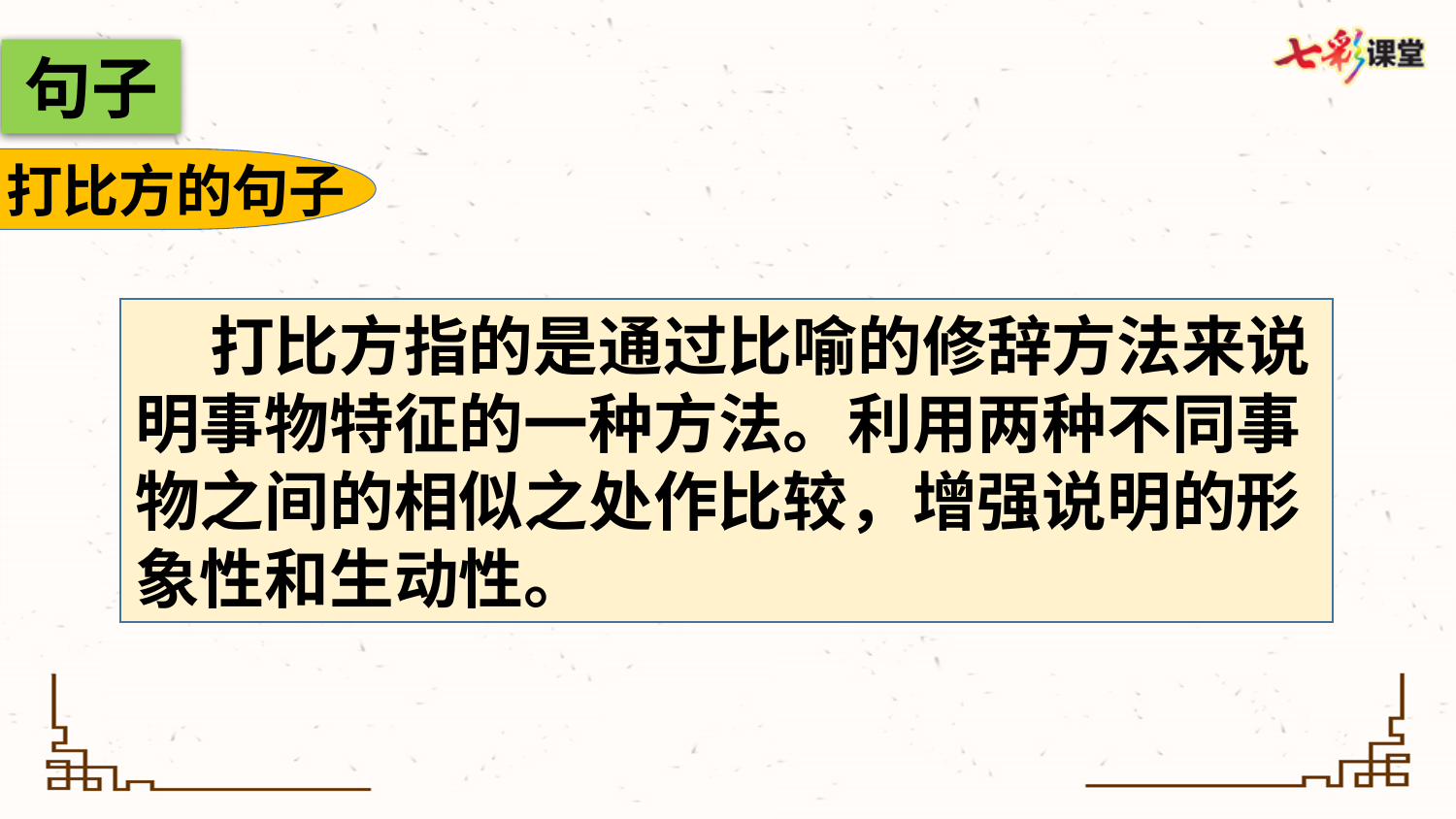

句子

打比方的句子
    打比方指的是通过比喻的修辞方法来说明事物特征的一种方法。利用两种不同事物之间的相似之处作比较，增强说明的形象性和生动性。